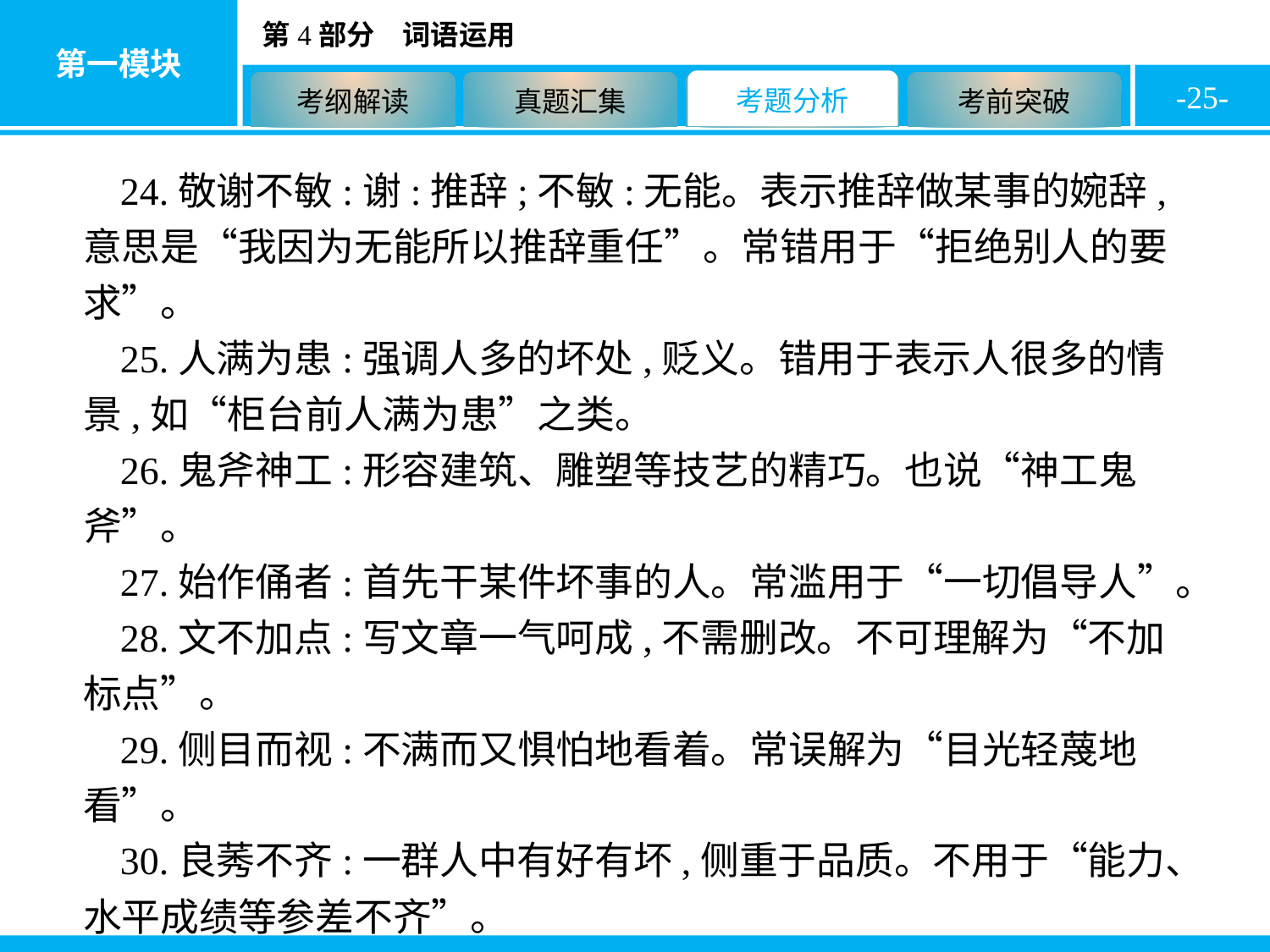

-25-
24.敬谢不敏:谢:推辞;不敏:无能。表示推辞做某事的婉辞,意思是“我因为无能所以推辞重任”。常错用于“拒绝别人的要求”。
25.人满为患:强调人多的坏处,贬义。错用于表示人很多的情景,如“柜台前人满为患”之类。
26.鬼斧神工:形容建筑、雕塑等技艺的精巧。也说“神工鬼斧”。
27.始作俑者:首先干某件坏事的人。常滥用于“一切倡导人”。
28.文不加点:写文章一气呵成,不需删改。不可理解为“不加标点”。
29.侧目而视:不满而又惧怕地看着。常误解为“目光轻蔑地看”。
30.良莠不齐:一群人中有好有坏,侧重于品质。不用于“能力、水平成绩等参差不齐”。
31.无所不至:没有达不到的地方;凡能做的都做到了(用于坏事)。与“无微不至”有天壤之别。